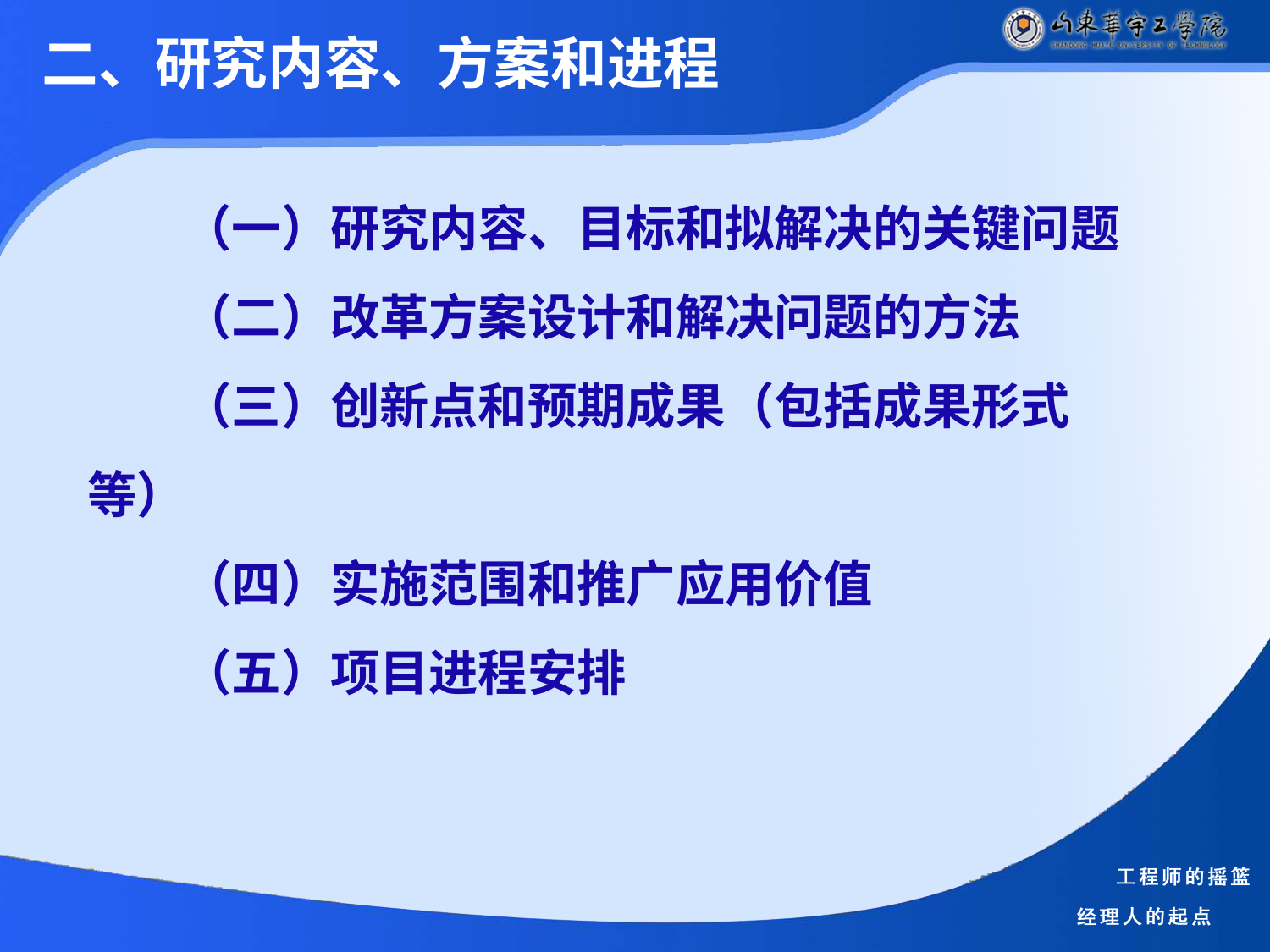

二、研究内容、方案和进程

   （一）研究内容、目标和拟解决的关键问题
   （二）改革方案设计和解决问题的方法
   （三）创新点和预期成果（包括成果形式等）
   （四）实施范围和推广应用价值
   （五）项目进程安排